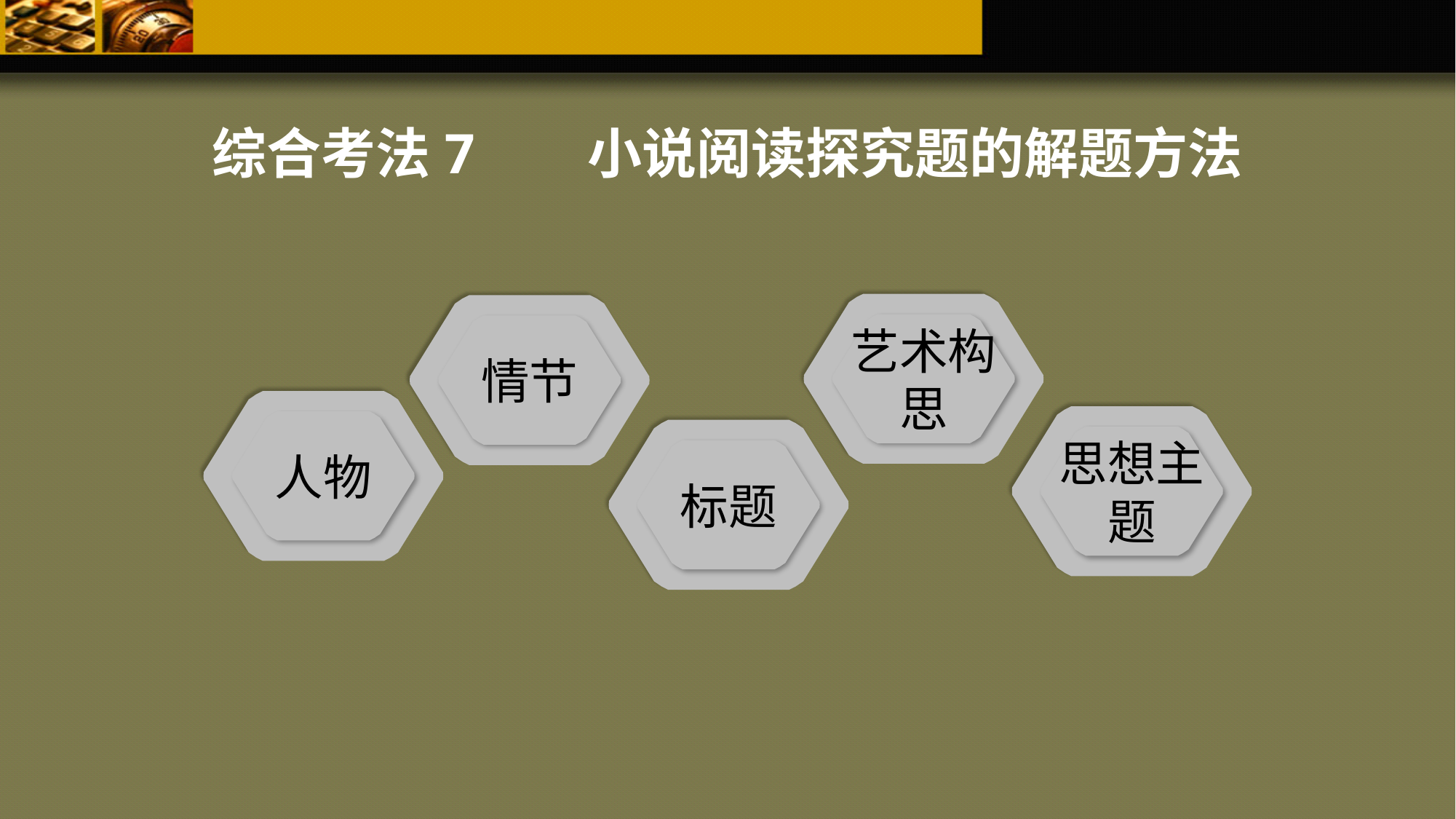

综合考法7   小说阅读探究题的解题方法

艺术构思

情节

人物

思想主题

标题